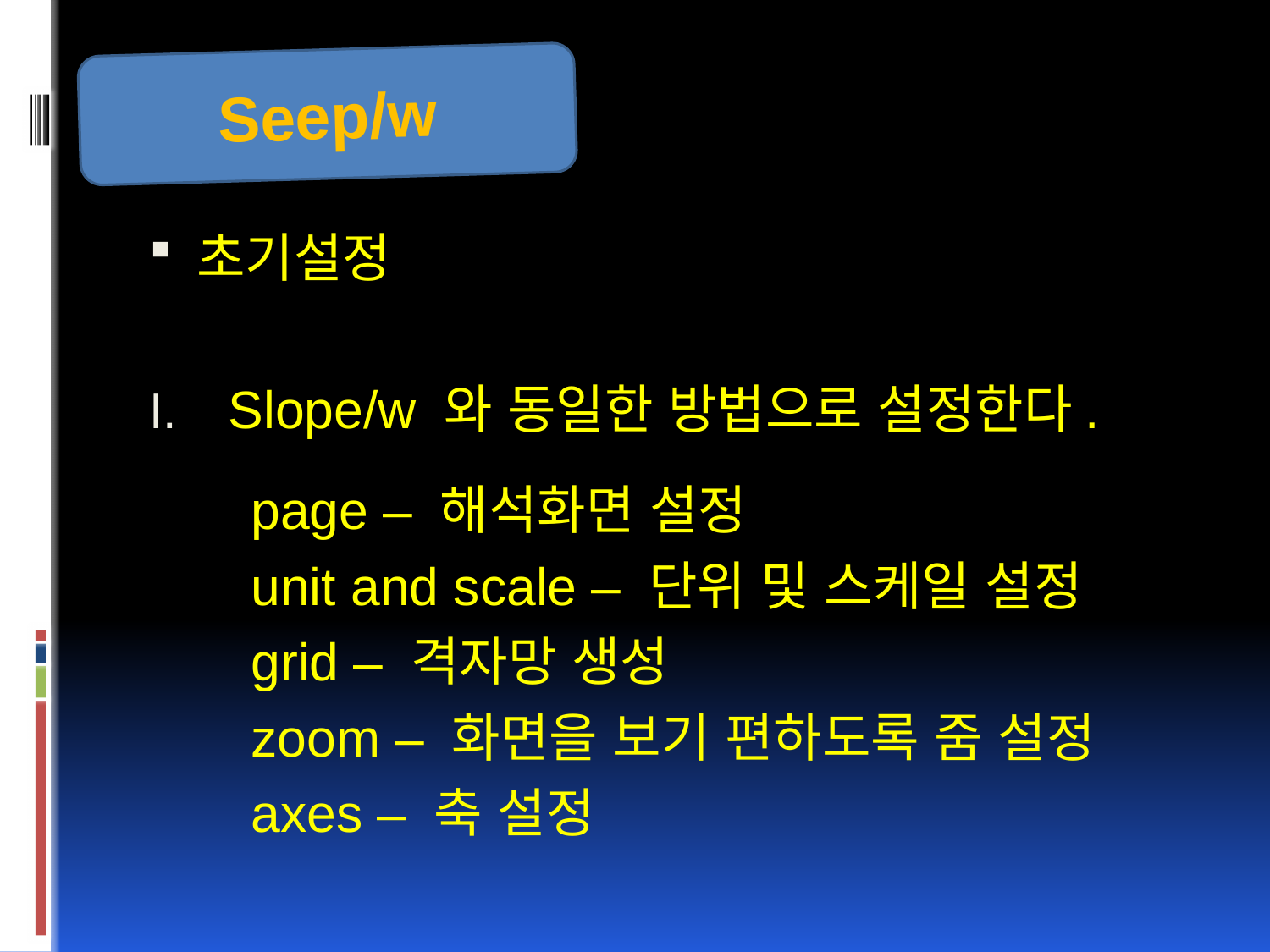

Seep/w
초기설정

Slope/w 와 동일한 방법으로 설정한다.

       page – 해석화면 설정
       unit and scale – 단위 및 스케일 설정
       grid – 격자망 생성
       zoom – 화면을 보기 편하도록 줌 설정
       axes – 축 설정